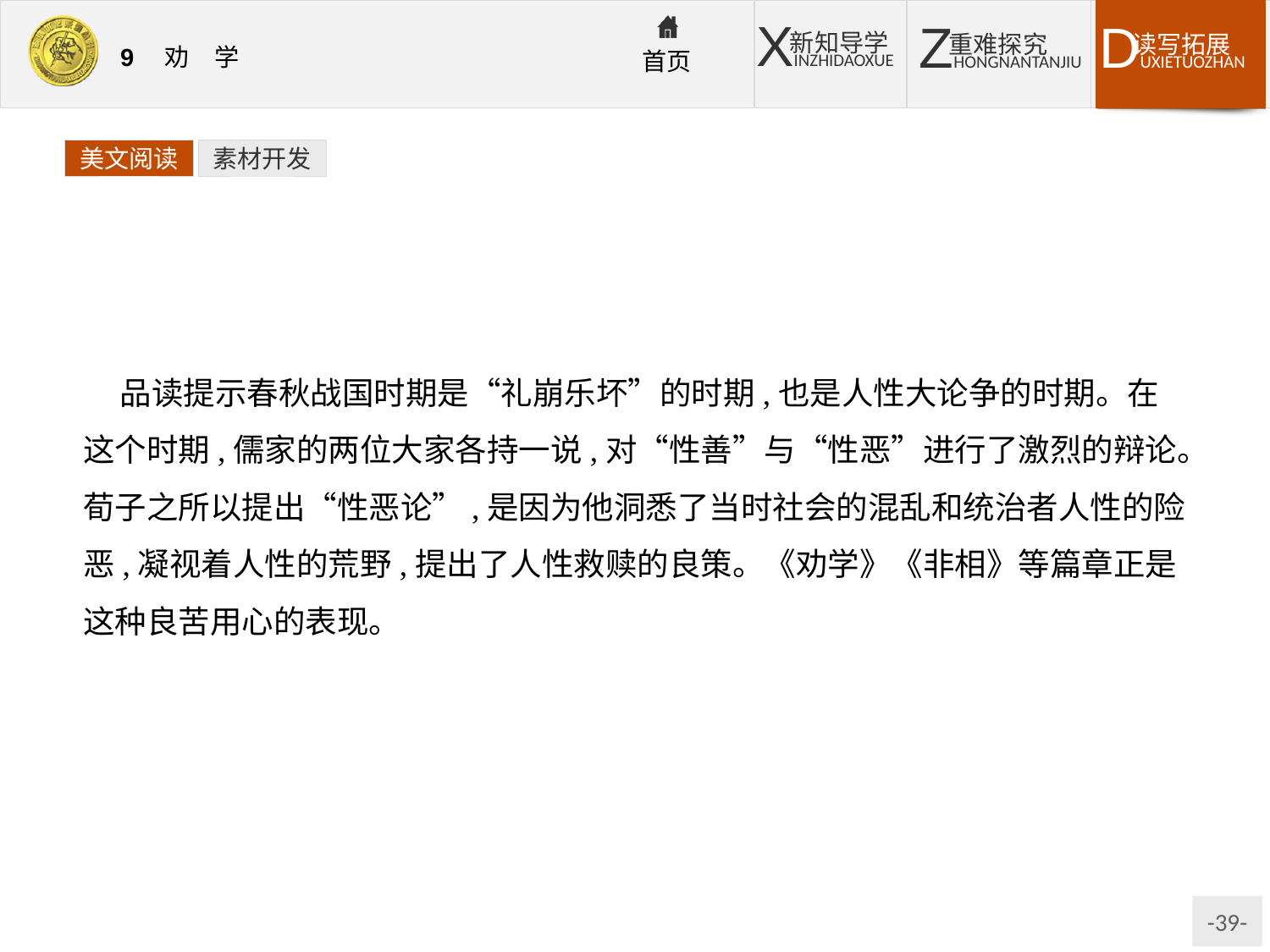

美文阅读
素材开发
品读提示春秋战国时期是“礼崩乐坏”的时期,也是人性大论争的时期。在这个时期,儒家的两位大家各持一说,对“性善”与“性恶”进行了激烈的辩论。荀子之所以提出“性恶论”,是因为他洞悉了当时社会的混乱和统治者人性的险恶,凝视着人性的荒野,提出了人性救赎的良策。《劝学》《非相》等篇章正是这种良苦用心的表现。